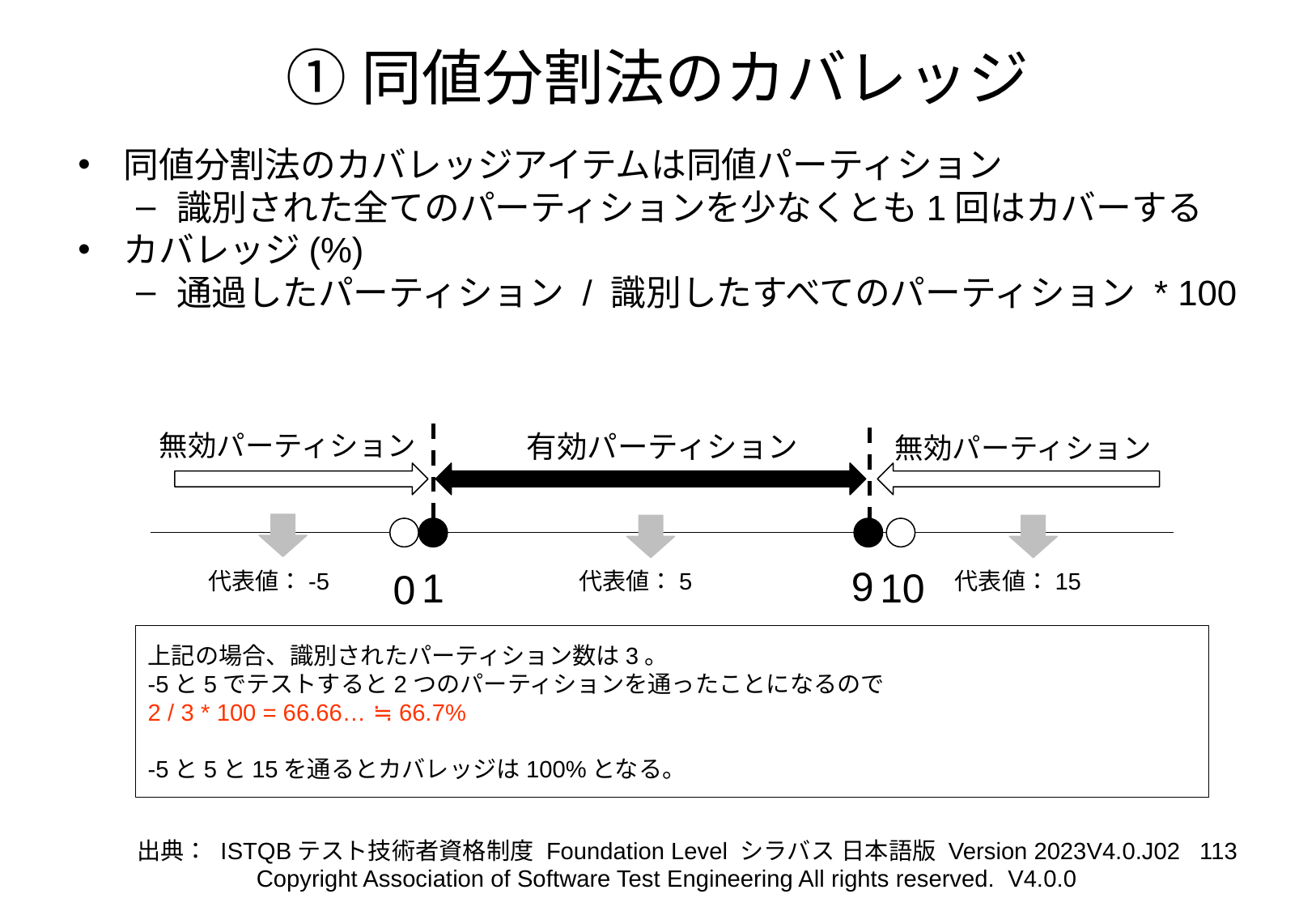

# ①同値分割法のカバレッジ
同値分割法のカバレッジアイテムは同値パーティション
識別された全てのパーティションを少なくとも1回はカバーする
カバレッジ(%)
通過したパーティション / 識別したすべてのパーティション * 100
無効パーティション
有効パーティション
無効パーティション

9
10
1
0
代表値：-5
代表値：5
代表値：15
上記の場合、識別されたパーティション数は3。
-5と5でテストすると2つのパーティションを通ったことになるので
2 / 3 * 100 = 66.66… ≒ 66.7%

-5と5と15を通るとカバレッジは100%となる。
113
出典： ISTQBテスト技術者資格制度 Foundation Level シラバス 日本語版 Version 2023V4.0.J02
Copyright Association of Software Test Engineering All rights reserved.  V4.0.0